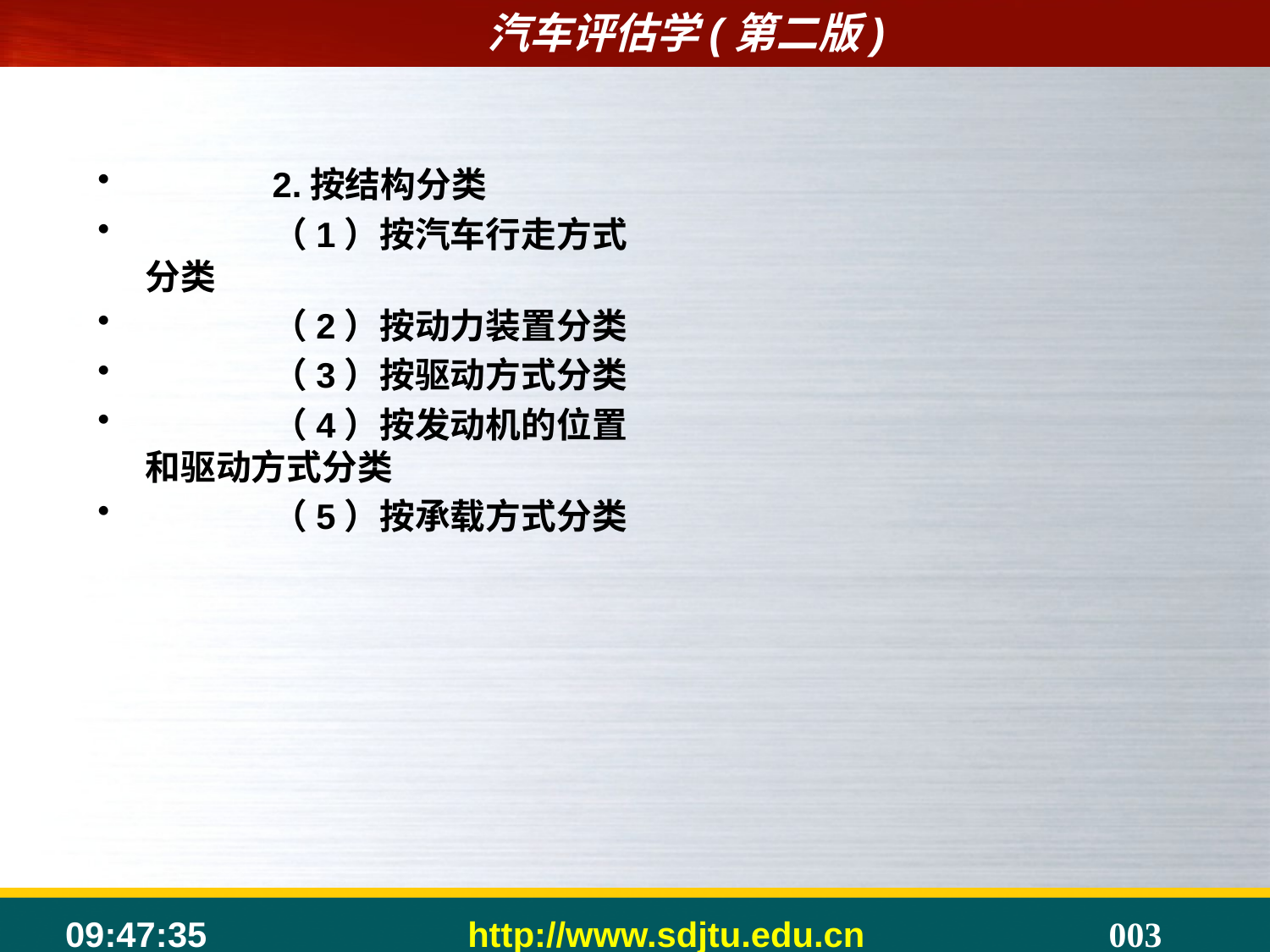

2.按结构分类
	（1）按汽车行走方式分类
	（2）按动力装置分类
	（3）按驱动方式分类
	（4）按发动机的位置和驱动方式分类
	（5）按承载方式分类